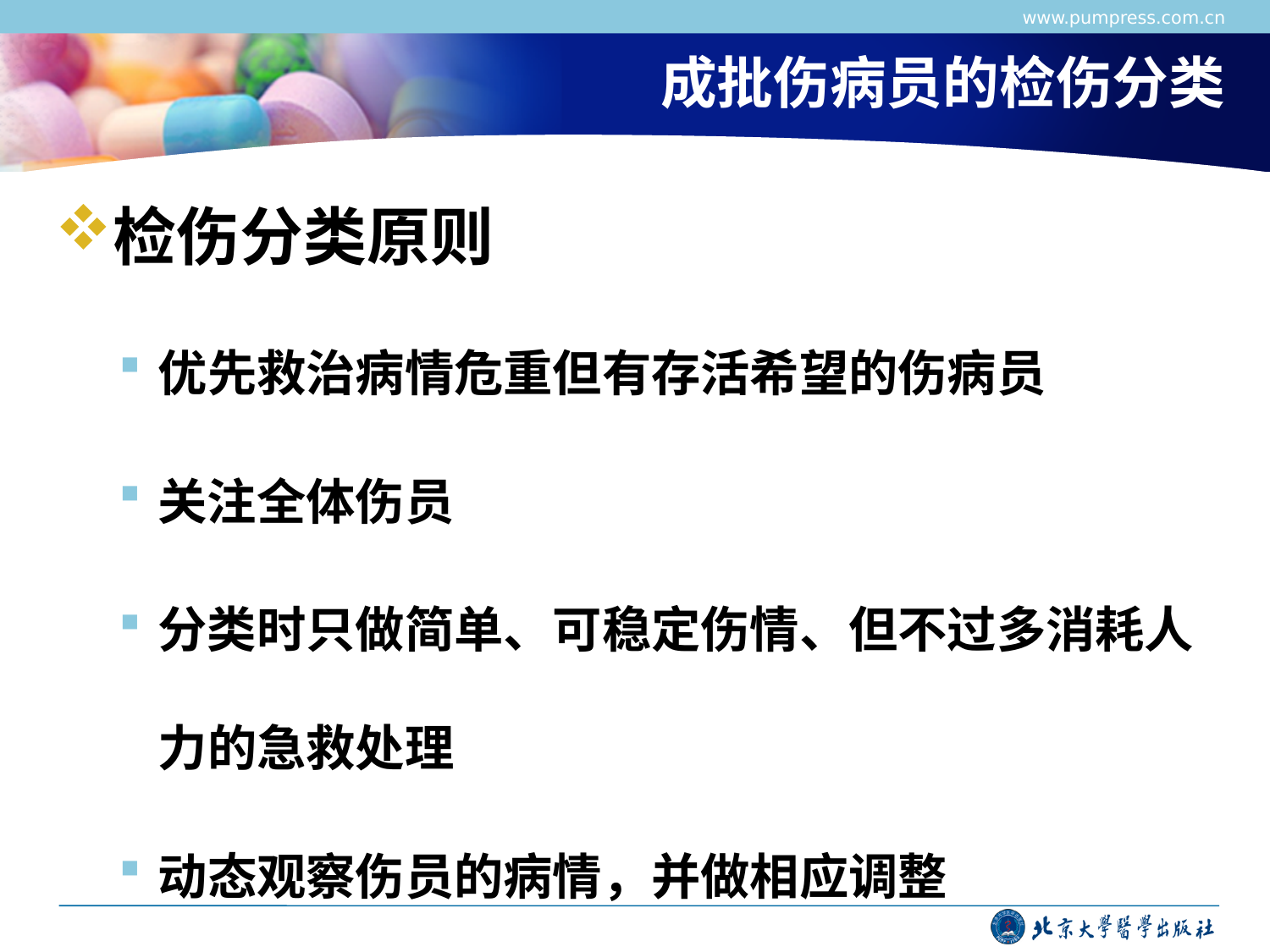

www.pumpress.com.cn
# 成批伤病员的检伤分类
检伤分类原则
优先救治病情危重但有存活希望的伤病员
关注全体伤员
分类时只做简单、可稳定伤情、但不过多消耗人力的急救处理
动态观察伤员的病情，并做相应调整